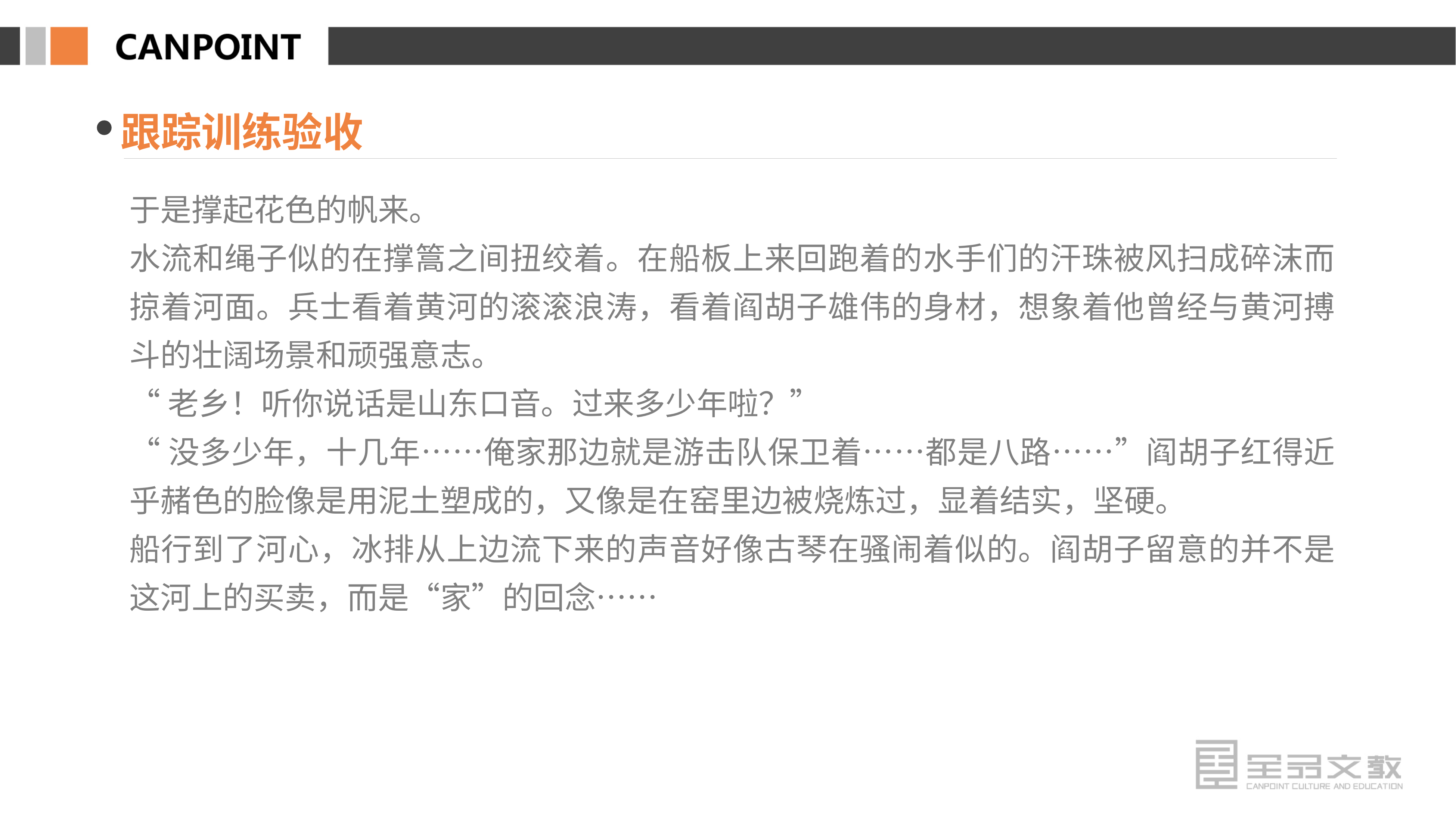

跟踪训练验收

于是撑起花色的帆来。
水流和绳子似的在撑篙之间扭绞着。在船板上来回跑着的水手们的汗珠被风扫成碎沫而掠着河面。兵士看着黄河的滚滚浪涛，看着阎胡子雄伟的身材，想象着他曾经与黄河搏斗的壮阔场景和顽强意志。
“老乡！听你说话是山东口音。过来多少年啦？”
“没多少年，十几年……俺家那边就是游击队保卫着……都是八路……”阎胡子红得近乎赭色的脸像是用泥土塑成的，又像是在窑里边被烧炼过，显着结实，坚硬。
船行到了河心，冰排从上边流下来的声音好像古琴在骚闹着似的。阎胡子留意的并不是这河上的买卖，而是“家”的回念……